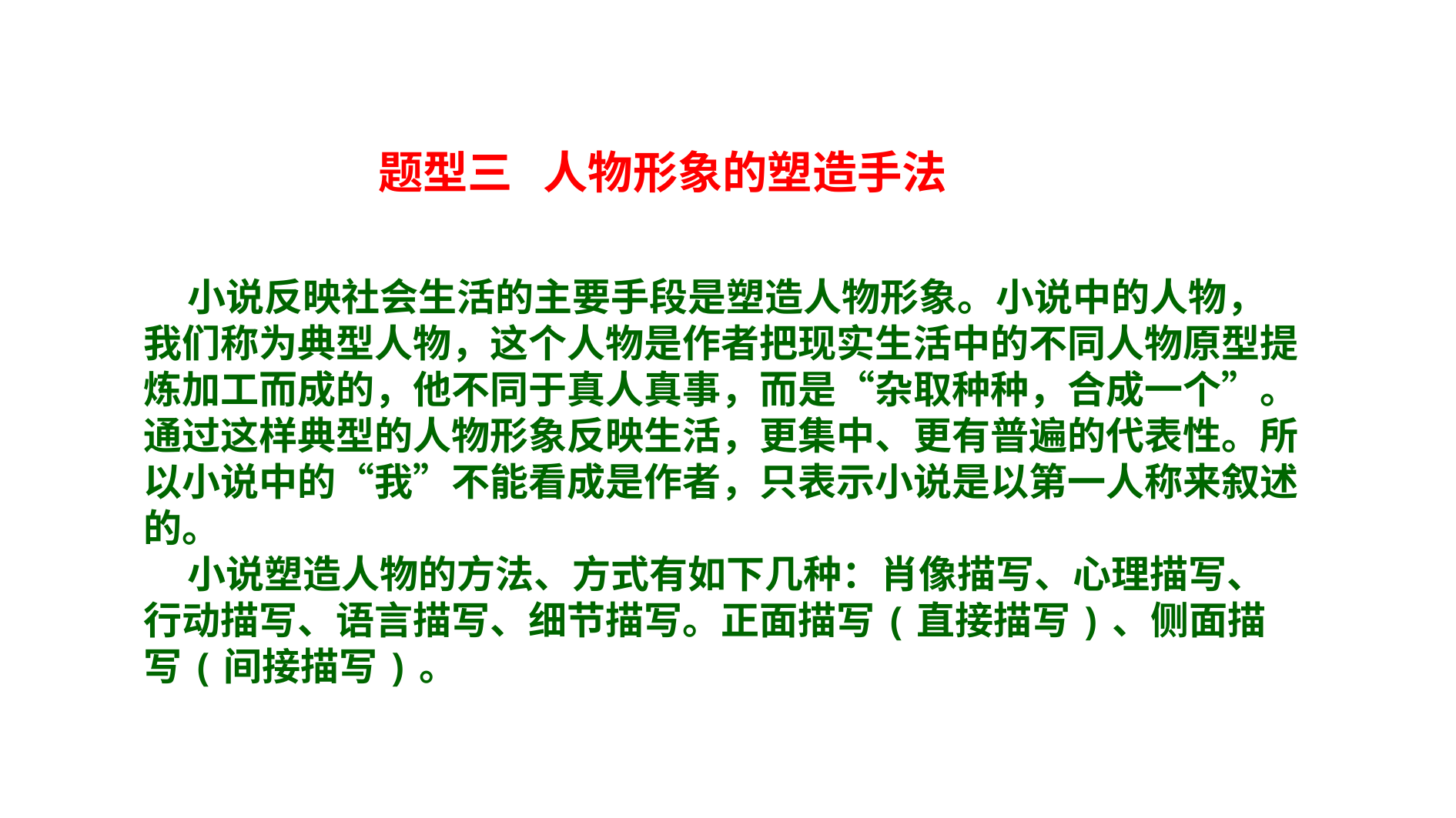

题型三   人物形象的塑造手法

    小说反映社会生活的主要手段是塑造人物形象。小说中的人物，我们称为典型人物，这个人物是作者把现实生活中的不同人物原型提炼加工而成的，他不同于真人真事，而是“杂取种种，合成一个”。通过这样典型的人物形象反映生活，更集中、更有普遍的代表性。所以小说中的“我”不能看成是作者，只表示小说是以第一人称来叙述的。
    小说塑造人物的方法、方式有如下几种：肖像描写、心理描写、行动描写、语言描写、细节描写。正面描写(直接描写)、侧面描写(间接描写)。